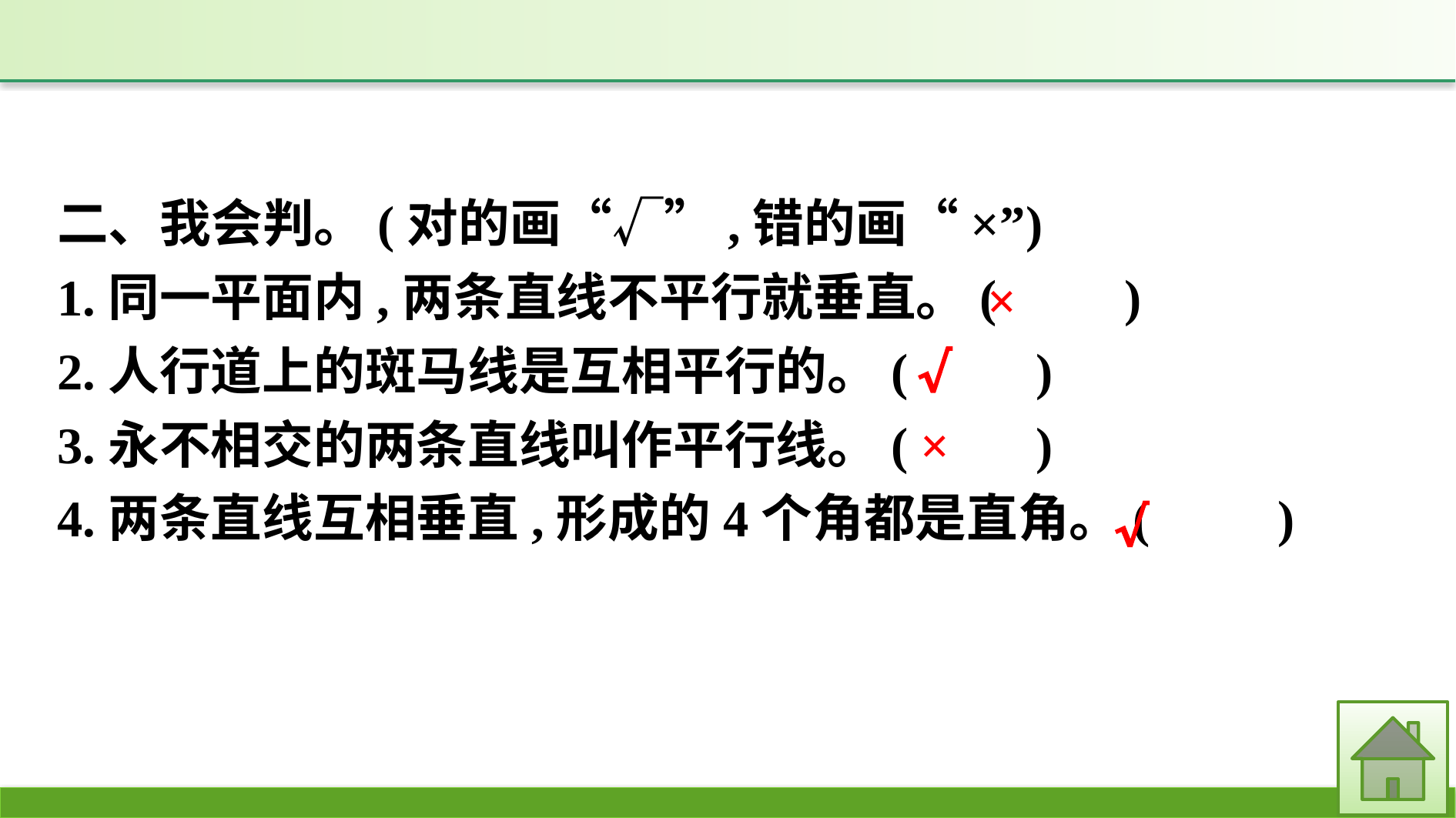

二、我会判。(对的画“√”,错的画“×”)
1.同一平面内,两条直线不平行就垂直。(　　)
2.人行道上的斑马线是互相平行的。(　　)
3.永不相交的两条直线叫作平行线。(　　)
4.两条直线互相垂直,形成的4个角都是直角。(　　)
×
√
×
√